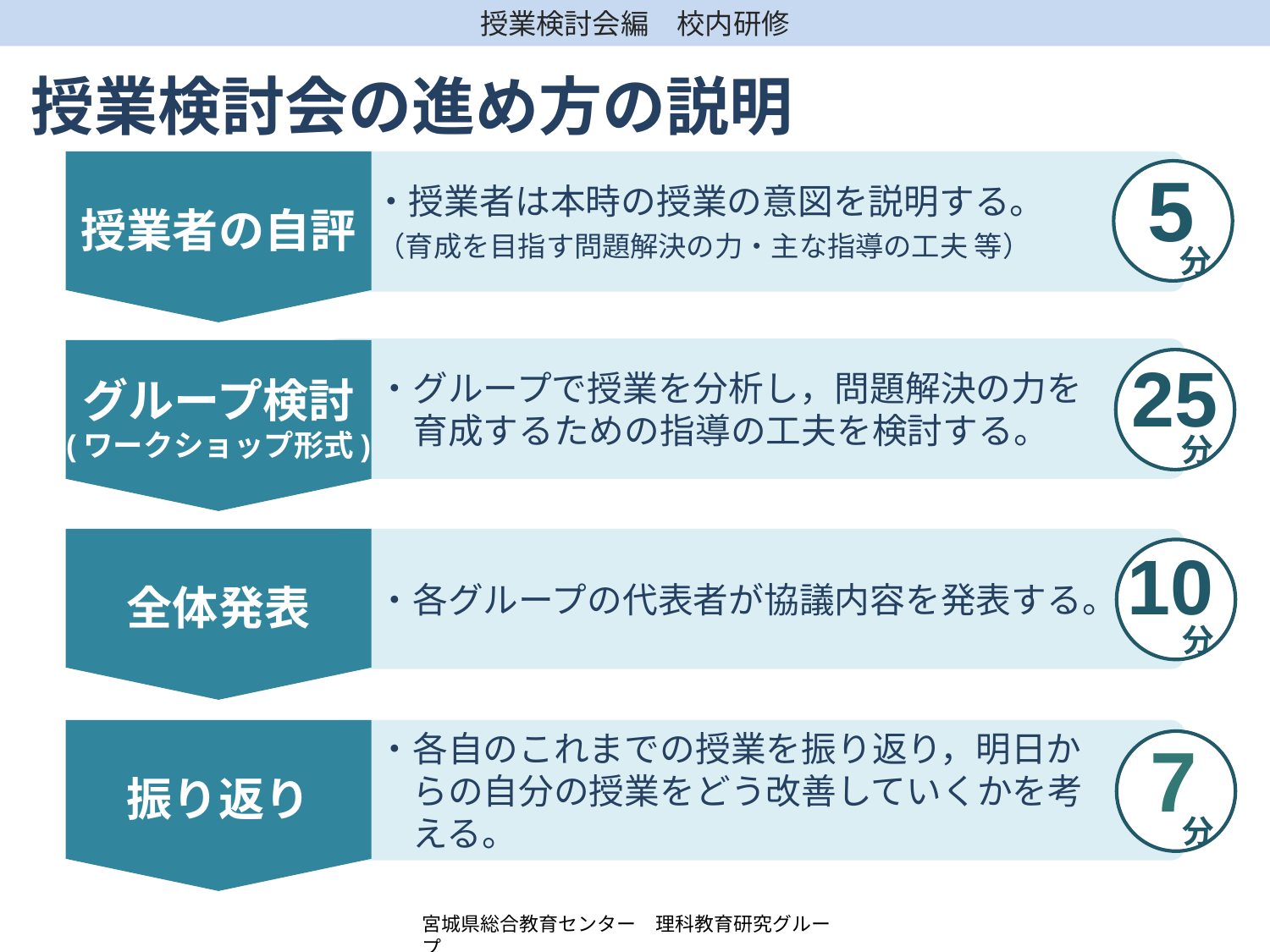

授業検討会の進め方の説明

 5

分
授業者の自評
　・授業者は本時の授業の意図を説明する。
　（育成を目指す問題解決の力・主な指導の工夫 等）
グループ検討
(ワークショップ形式)
　・グループで授業を分析し，問題解決の力を
　　育成するための指導の工夫を検討する。
全体発表
　・各グループの代表者が協議内容を発表する。
振り返り
　・各自のこれまでの授業を振り返り，明日か
　　らの自分の授業をどう改善していくかを考
　　える。
25

分
10

分
 7

分